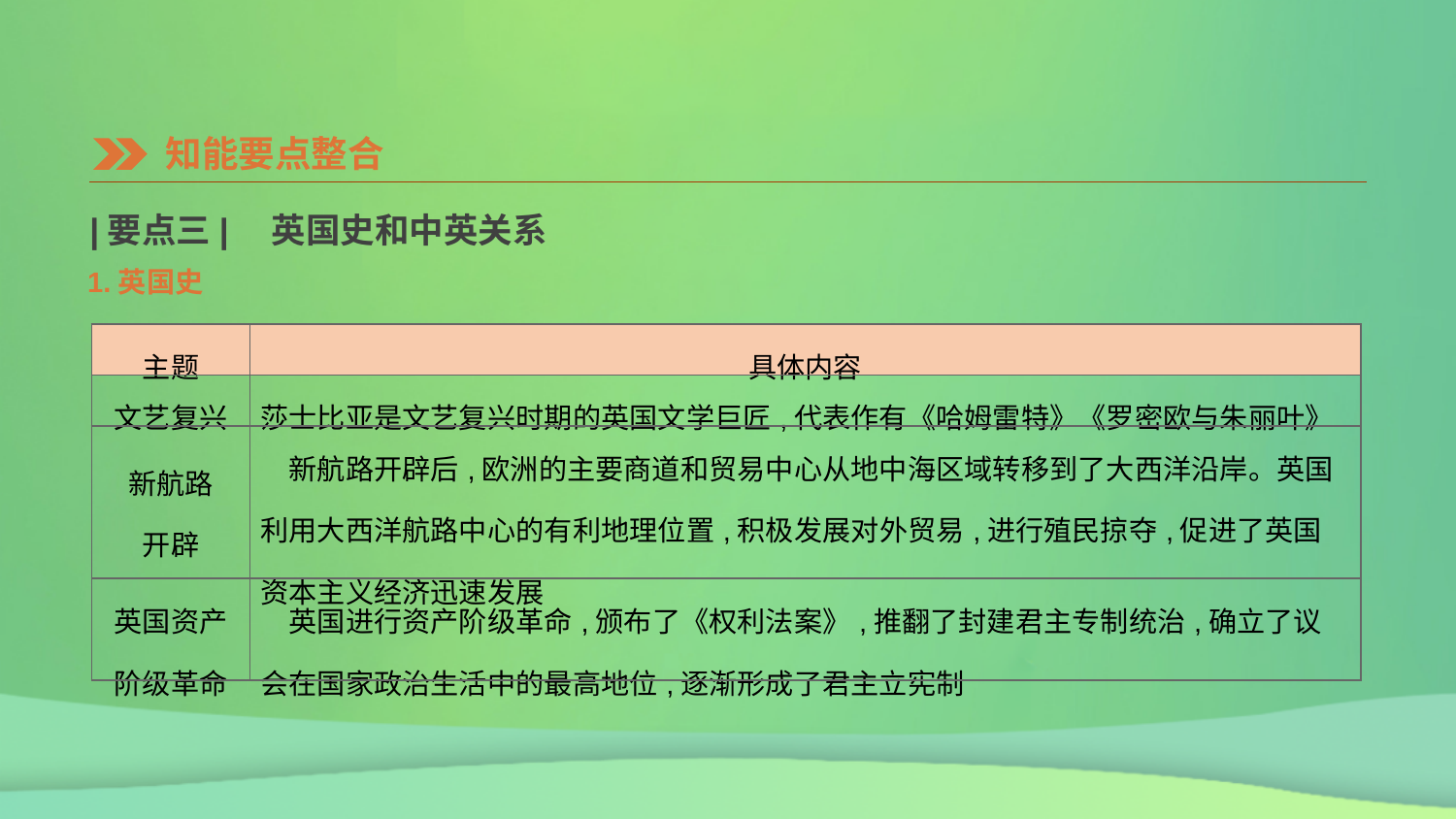

知能要点整合

|要点三|　英国史和中英关系
1.英国史
| 主题 | 具体内容 |
| --- | --- |
| 文艺复兴 | 莎士比亚是文艺复兴时期的英国文学巨匠,代表作有《哈姆雷特》《罗密欧与朱丽叶》 |
| 新航路 开辟 | 新航路开辟后,欧洲的主要商道和贸易中心从地中海区域转移到了大西洋沿岸。英国利用大西洋航路中心的有利地理位置,积极发展对外贸易,进行殖民掠夺,促进了英国资本主义经济迅速发展 |
| 英国资产 阶级革命 | 英国进行资产阶级革命,颁布了《权利法案》,推翻了封建君主专制统治,确立了议会在国家政治生活中的最高地位,逐渐形成了君主立宪制 |